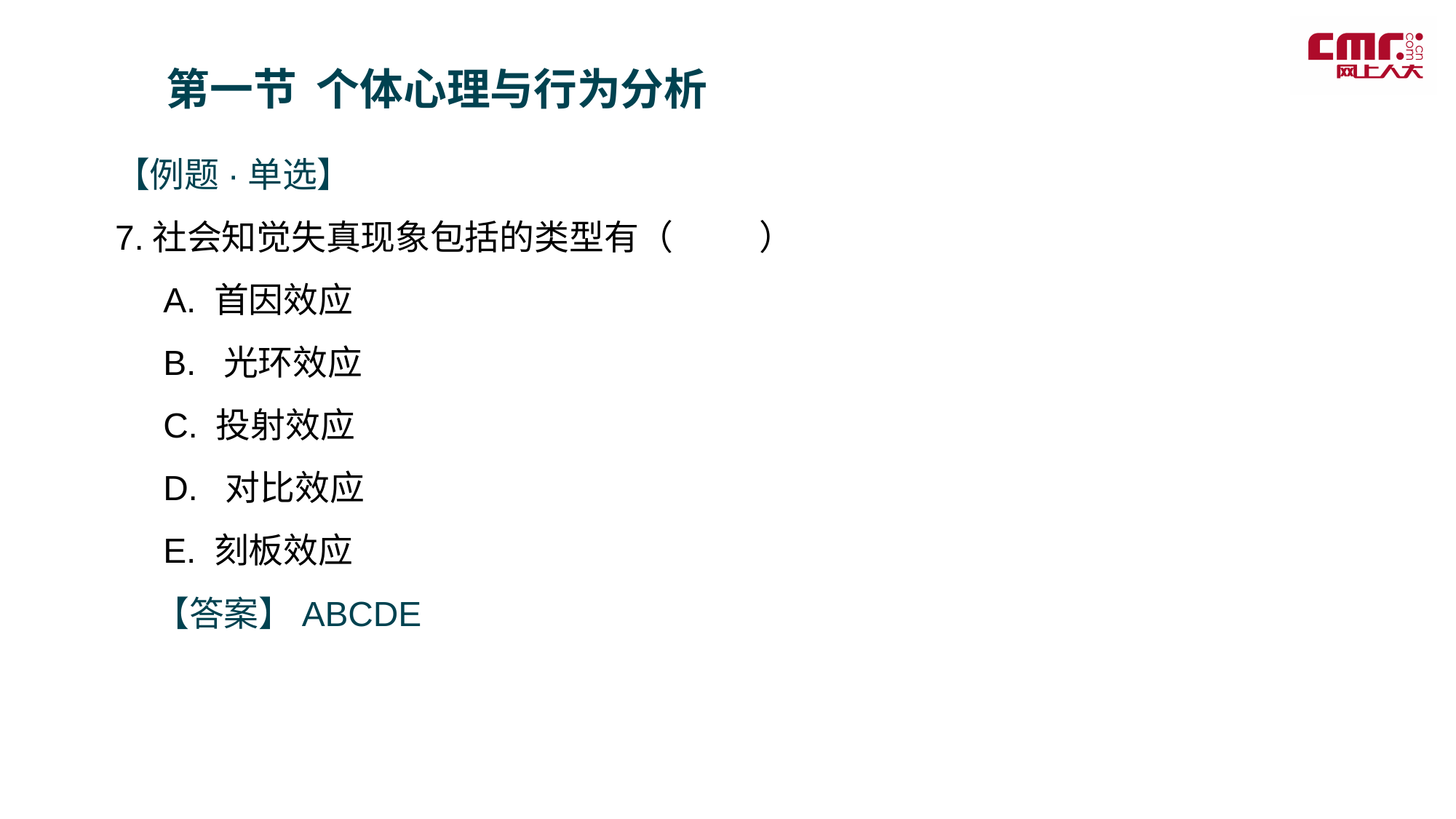

第一节  个体心理与行为分析
【例题·单选】
7.社会知觉失真现象包括的类型有（           ）
     A. 首因效应
     B.  光环效应
     C. 投射效应
     D.  对比效应
     E. 刻板效应
    【答案】ABCDE